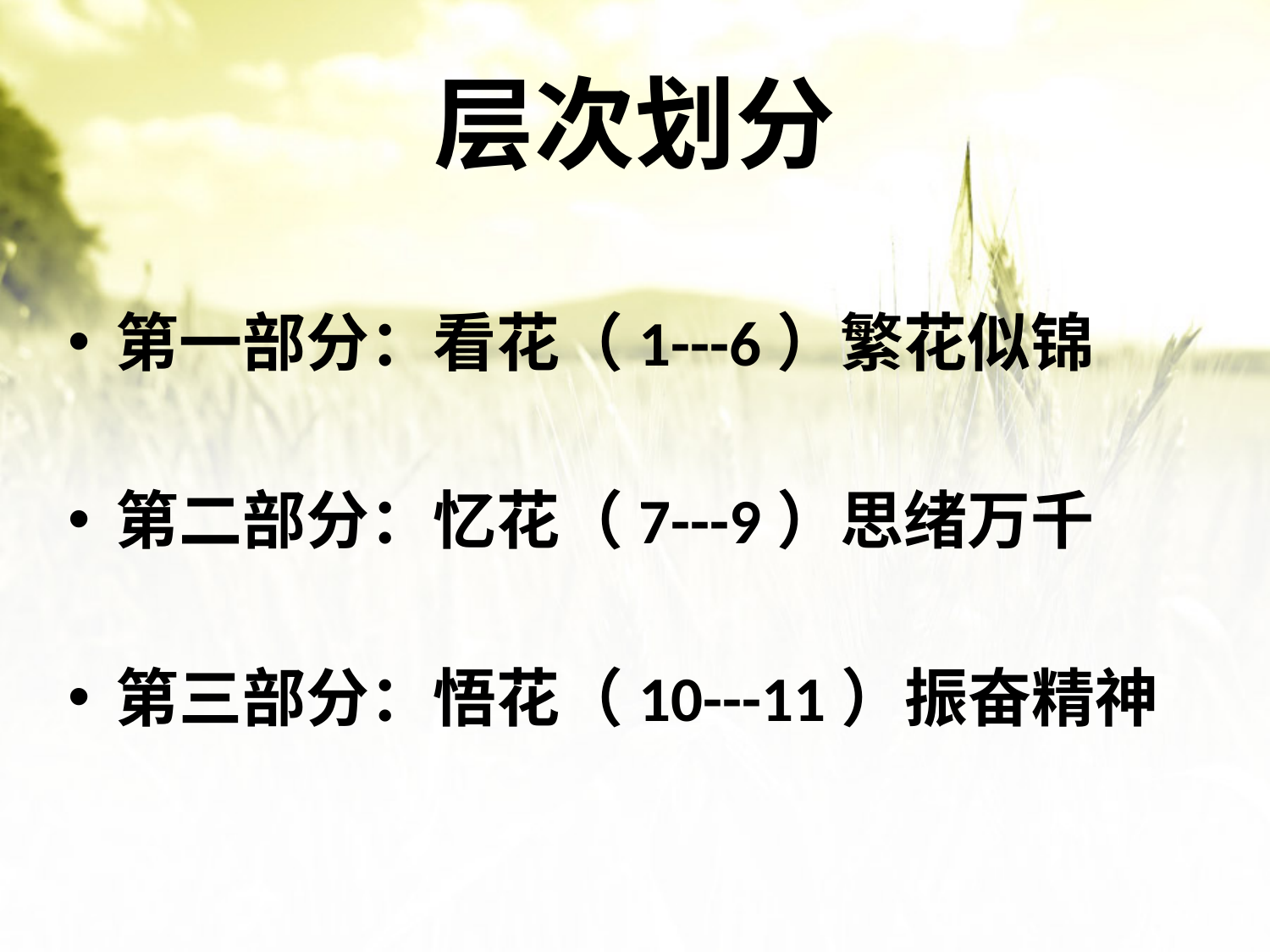

# 层次划分
第一部分：看花（1---6）繁花似锦

第二部分：忆花（7---9）思绪万千

第三部分：悟花（10---11）振奋精神